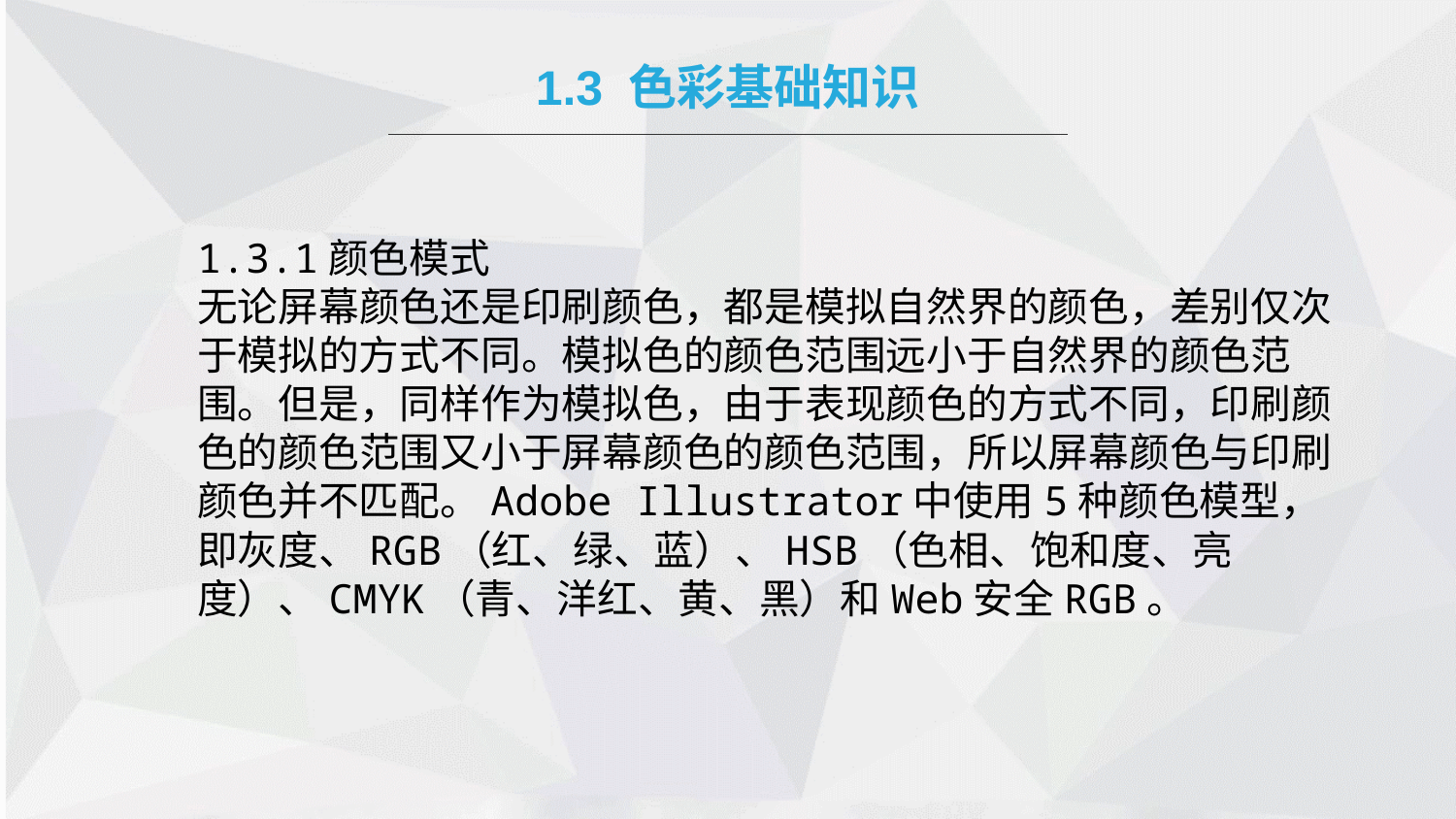

1.3 色彩基础知识
1.3.1颜色模式
无论屏幕颜色还是印刷颜色，都是模拟自然界的颜色，差别仅次于模拟的方式不同。模拟色的颜色范围远小于自然界的颜色范围。但是，同样作为模拟色，由于表现颜色的方式不同，印刷颜色的颜色范围又小于屏幕颜色的颜色范围，所以屏幕颜色与印刷颜色并不匹配。Adobe Illustrator中使用5种颜色模型，即灰度、RGB（红、绿、蓝）、HSB（色相、饱和度、亮度）、CMYK（青、洋红、黄、黑）和Web安全RGB。